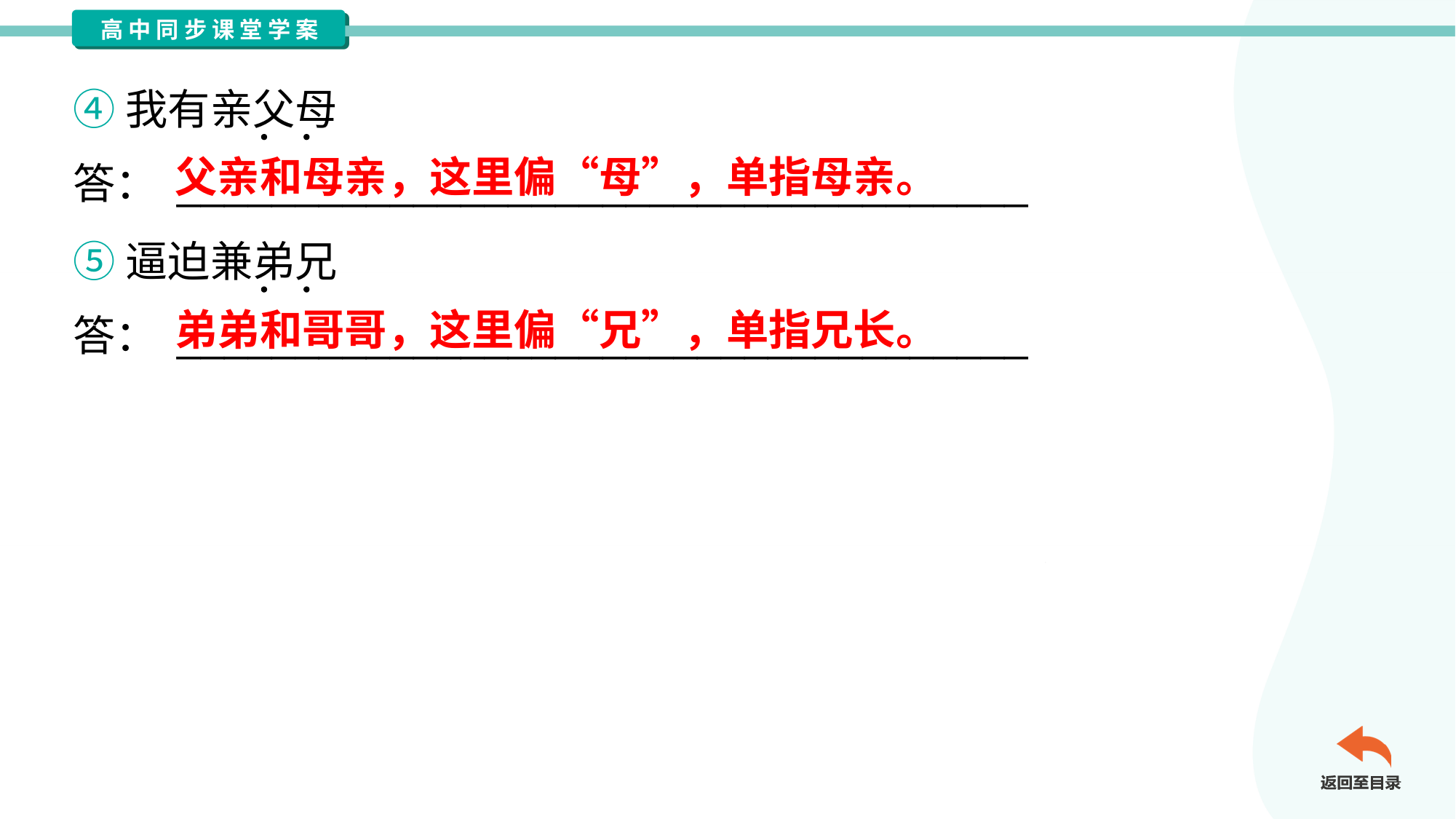

④我有亲父母
答： ____________________________________
父亲和母亲，这里偏“母”，单指母亲。

⑤逼迫兼弟兄
答： ____________________________________
弟弟和哥哥，这里偏“兄”，单指兄长。